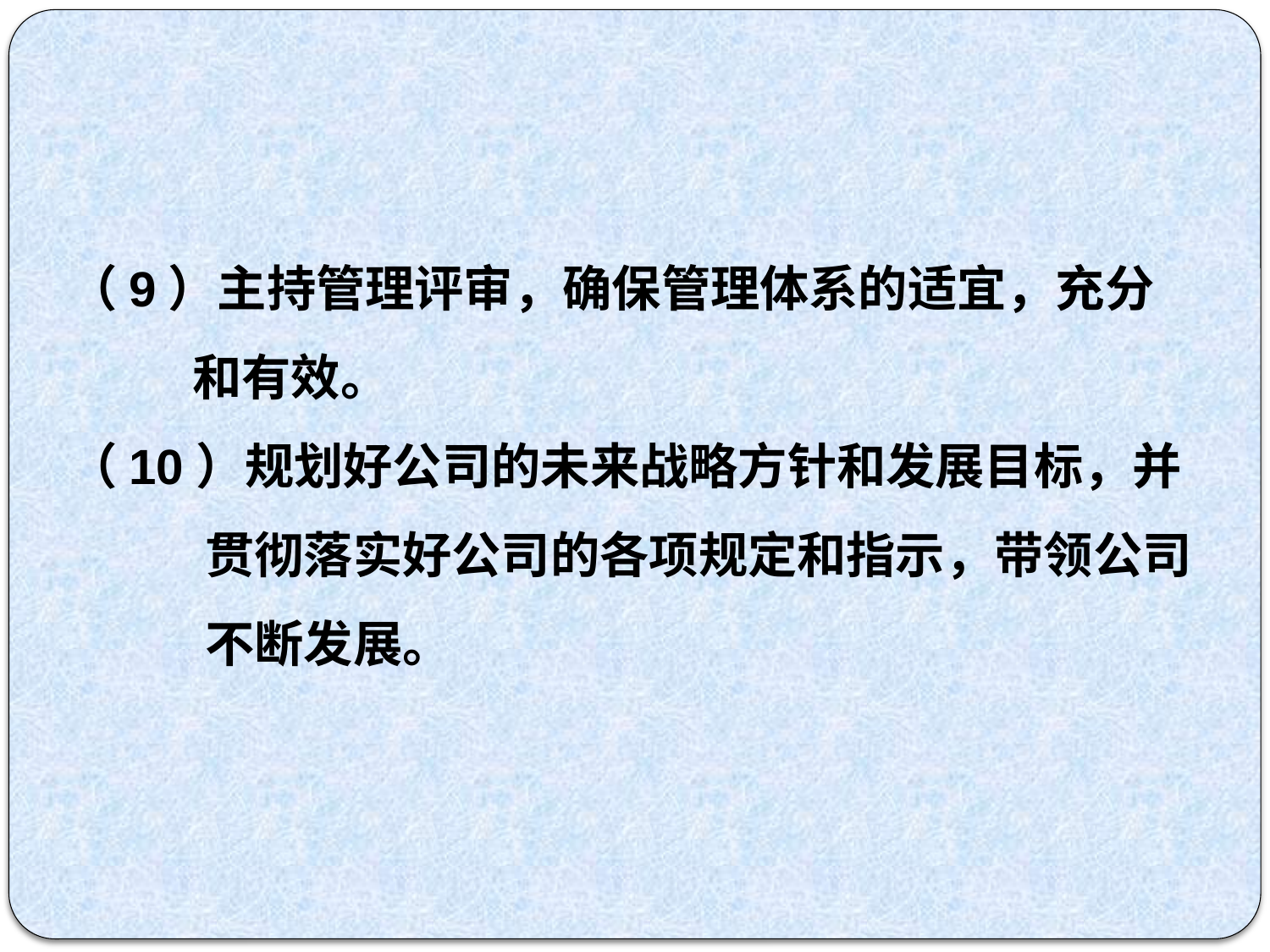

（9）主持管理评审，确保管理体系的适宜，充分和有效。
（10）规划好公司的未来战略方针和发展目标，并贯彻落实好公司的各项规定和指示，带领公司不断发展。